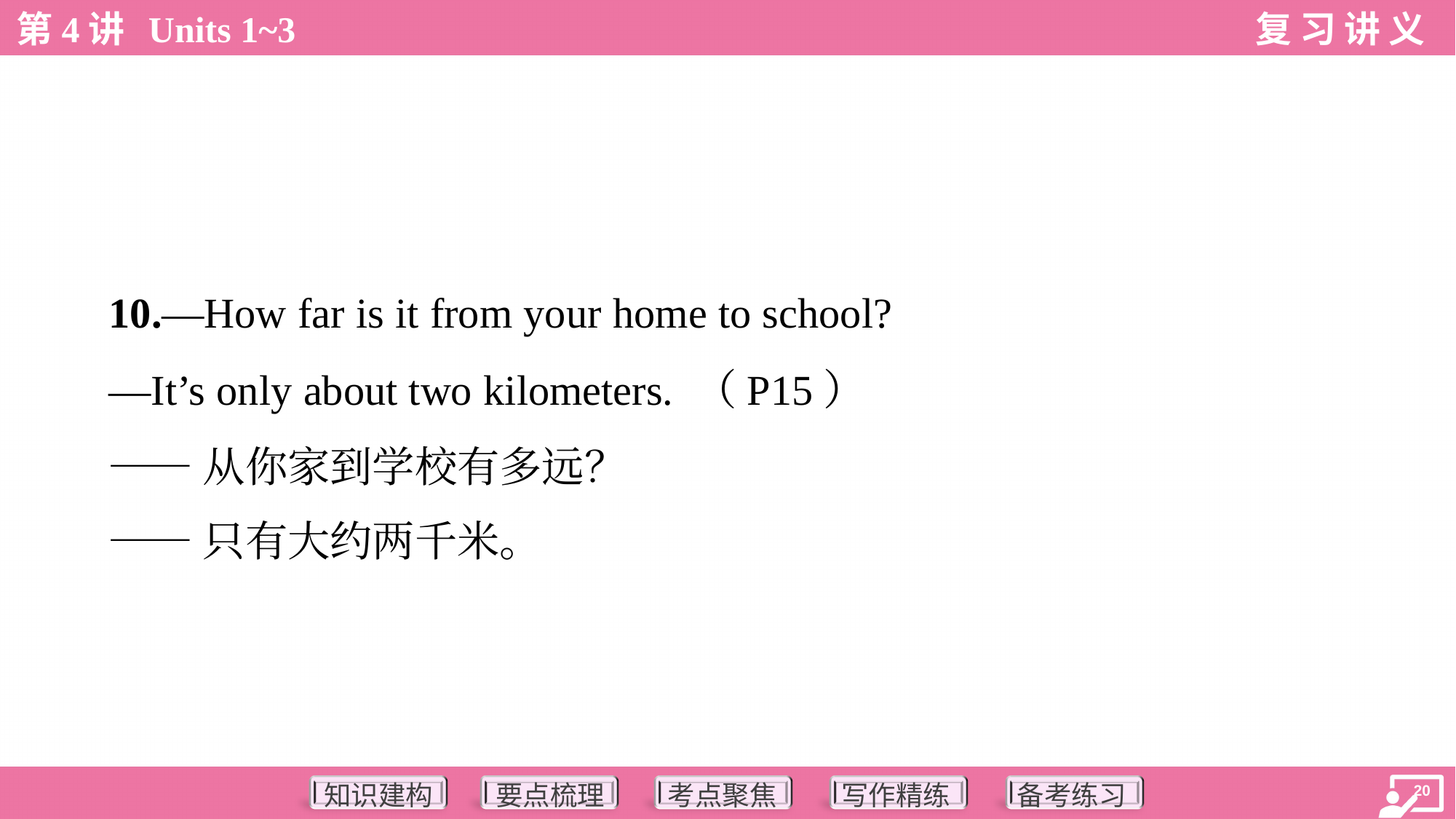

10.—How far is it from your home to school?
    —It’s only about two kilometers. （P15）
    ——从你家到学校有多远？
    ——只有大约两千米。